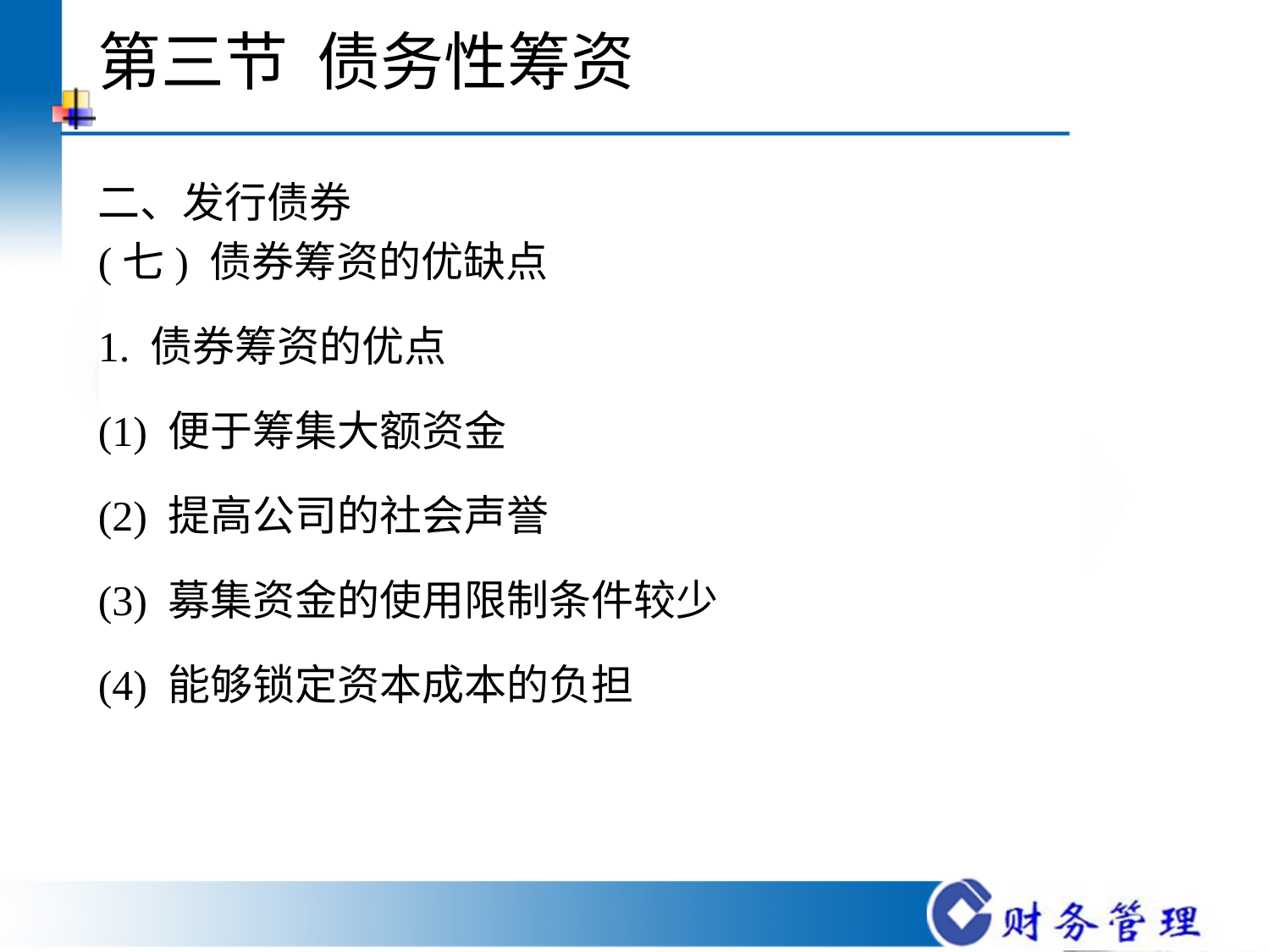

# 第三节  债务性筹资
二、发行债券
(七) 债券筹资的优缺点
1. 债券筹资的优点
(1) 便于筹集大额资金
(2) 提高公司的社会声誉
(3) 募集资金的使用限制条件较少
(4) 能够锁定资本成本的负担

41